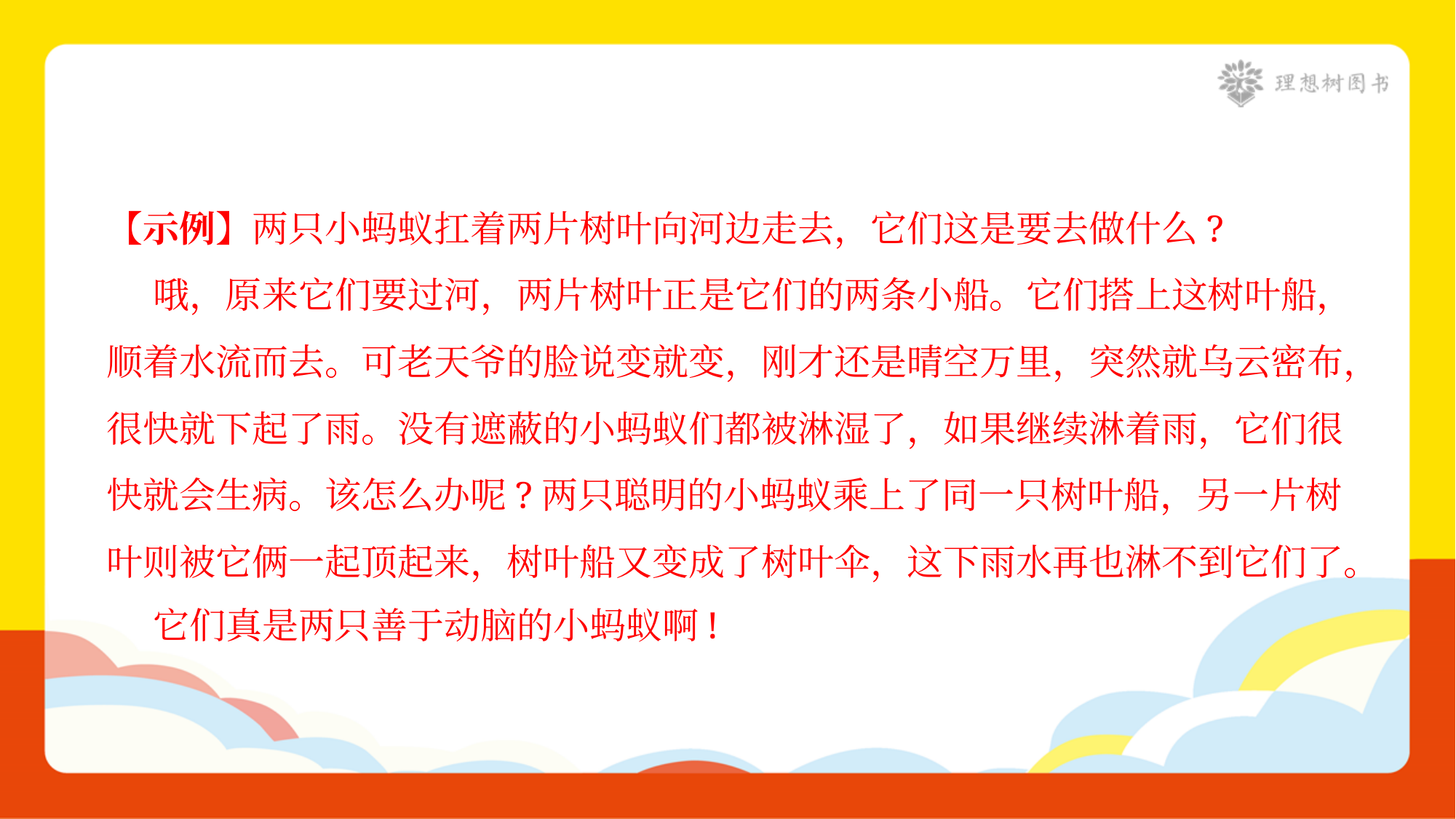

【示例】两只小蚂蚁扛着两片树叶向河边走去，它们这是要去做什么?
    哦，原来它们要过河，两片树叶正是它们的两条小船。它们搭上这树叶船，
顺着水流而去。可老天爷的脸说变就变，刚才还是晴空万里，突然就乌云密布，
很快就下起了雨。没有遮蔽的小蚂蚁们都被淋湿了，如果继续淋着雨，它们很
快就会生病。该怎么办呢?两只聪明的小蚂蚁乘上了同一只树叶船，另一片树
叶则被它俩一起顶起来，树叶船又变成了树叶伞，这下雨水再也淋不到它们了。
    它们真是两只善于动脑的小蚂蚁啊!